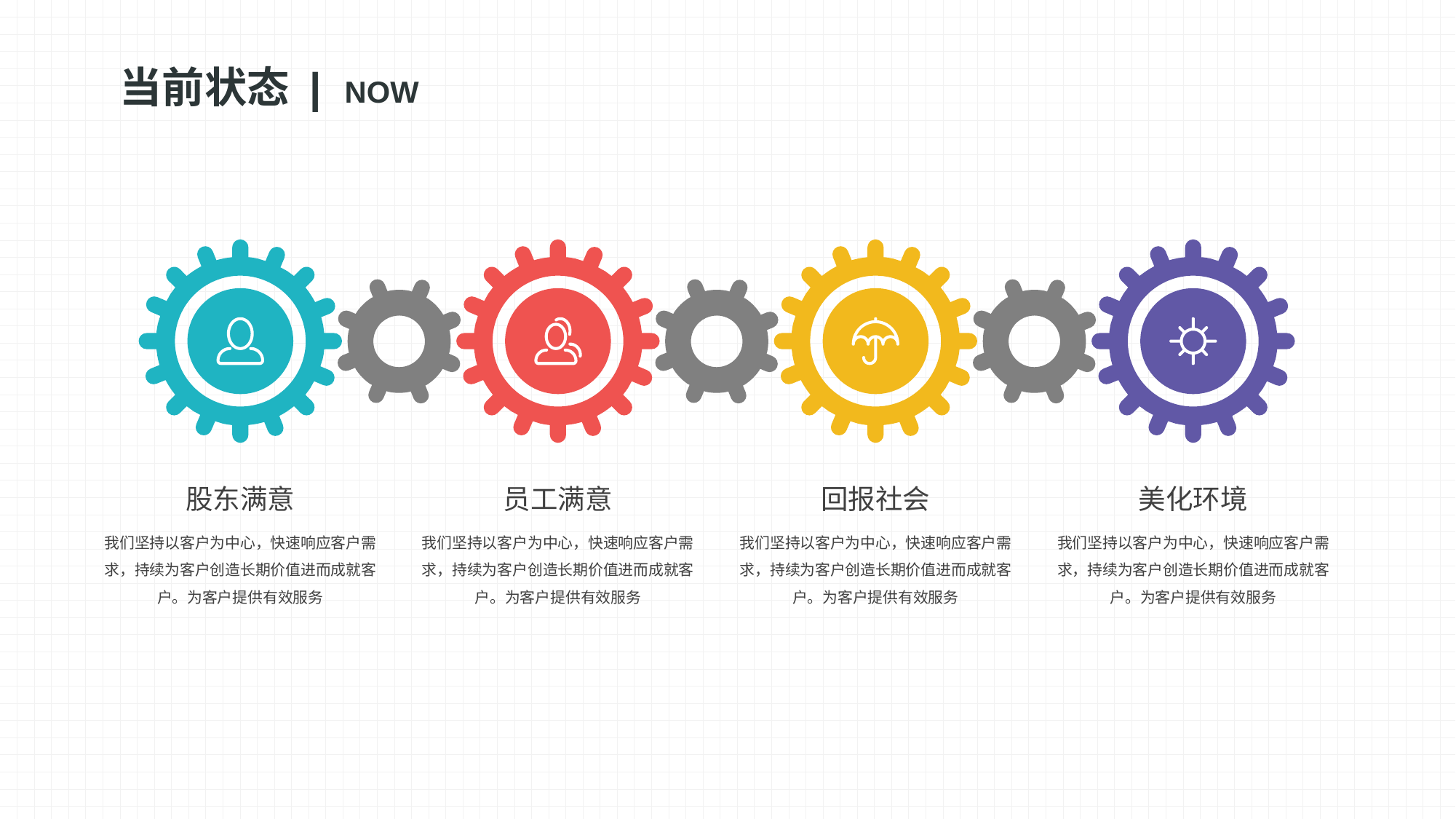

当前状态 |  NOW

股东满意
我们坚持以客户为中心，快速响应客户需求，持续为客户创造长期价值进而成就客户。为客户提供有效服务
员工满意
我们坚持以客户为中心，快速响应客户需求，持续为客户创造长期价值进而成就客户。为客户提供有效服务
回报社会
我们坚持以客户为中心，快速响应客户需求，持续为客户创造长期价值进而成就客户。为客户提供有效服务
美化环境
我们坚持以客户为中心，快速响应客户需求，持续为客户创造长期价值进而成就客户。为客户提供有效服务